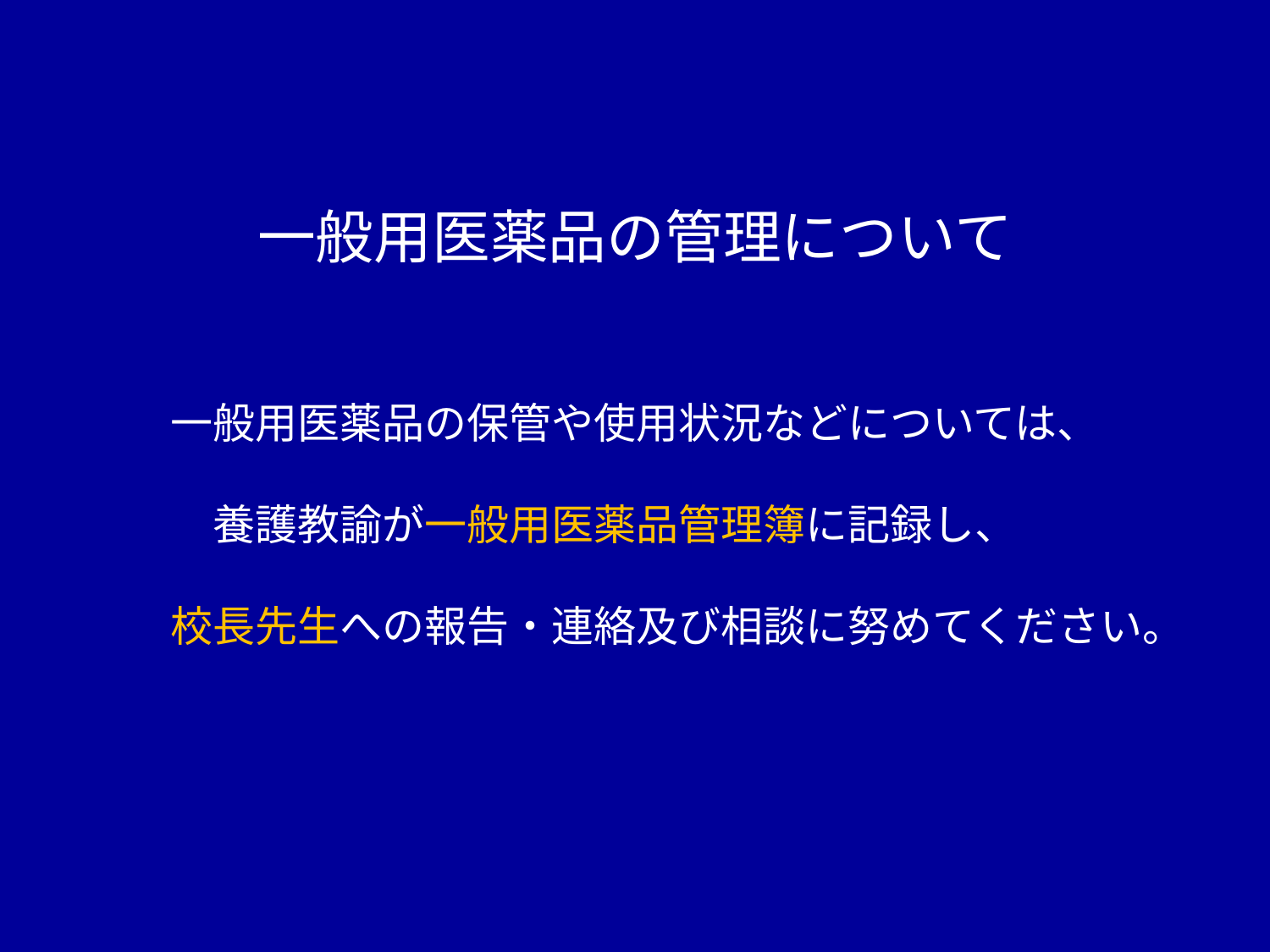

一般用医薬品の管理について
一般用医薬品の保管や使用状況などについては、　　養護教諭が一般用医薬品管理簿に記録し、
校長先生への報告・連絡及び相談に努めてください。